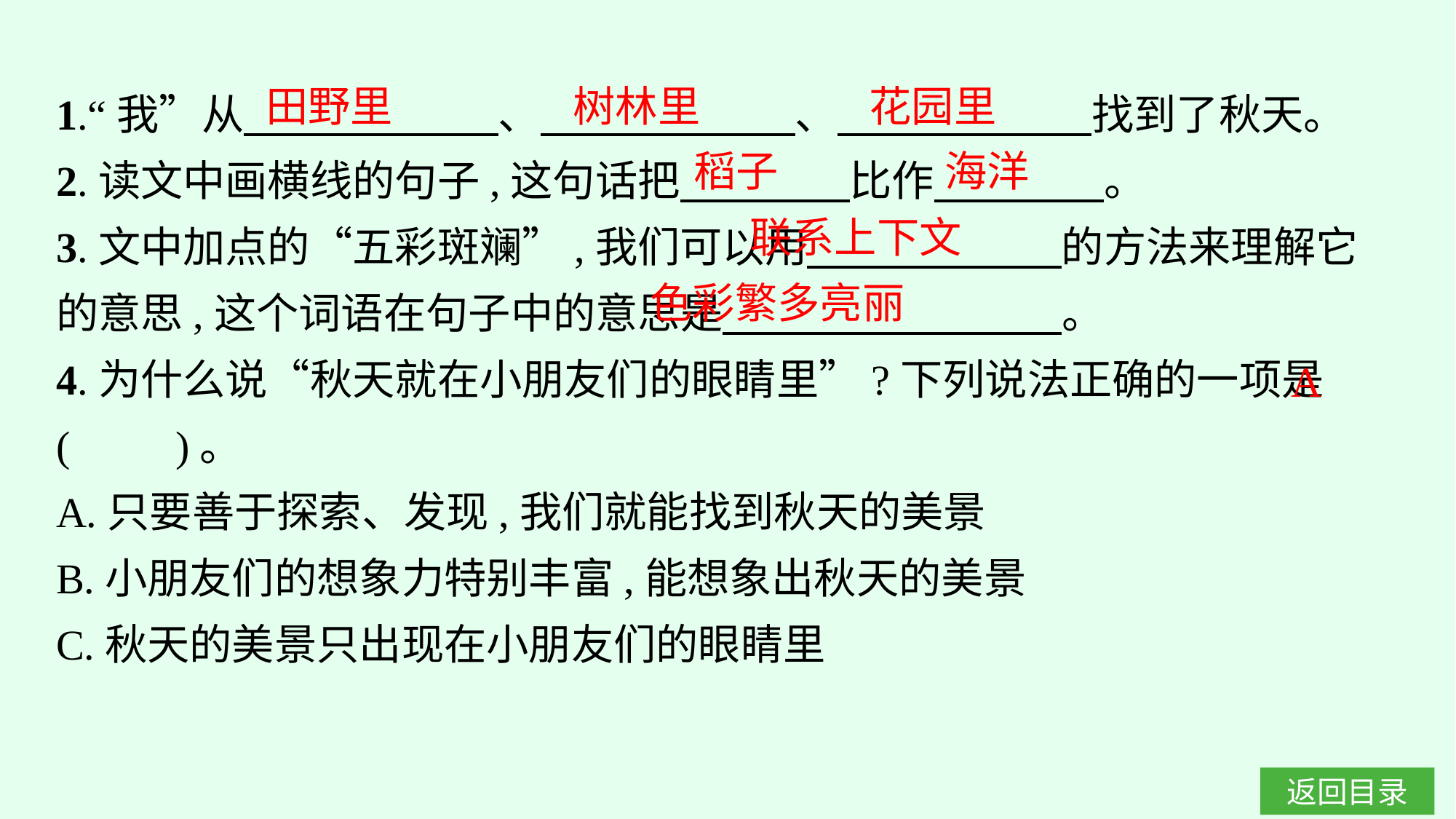

1.“我”从　　　　　　、　　　　　　、　　　　　　找到了秋天。
2.读文中画横线的句子,这句话把　　　　比作　　　　。
3.文中加点的“五彩斑斓”,我们可以用　　　　　　的方法来理解它的意思,这个词语在句子中的意思是　　　　　　　　。
4.为什么说“秋天就在小朋友们的眼睛里”?下列说法正确的一项是(　　)。
A.只要善于探索、发现,我们就能找到秋天的美景
B.小朋友们的想象力特别丰富,能想象出秋天的美景
C.秋天的美景只出现在小朋友们的眼睛里
田野里
树林里
花园里
稻子
海洋
联系上下文
色彩繁多亮丽
A